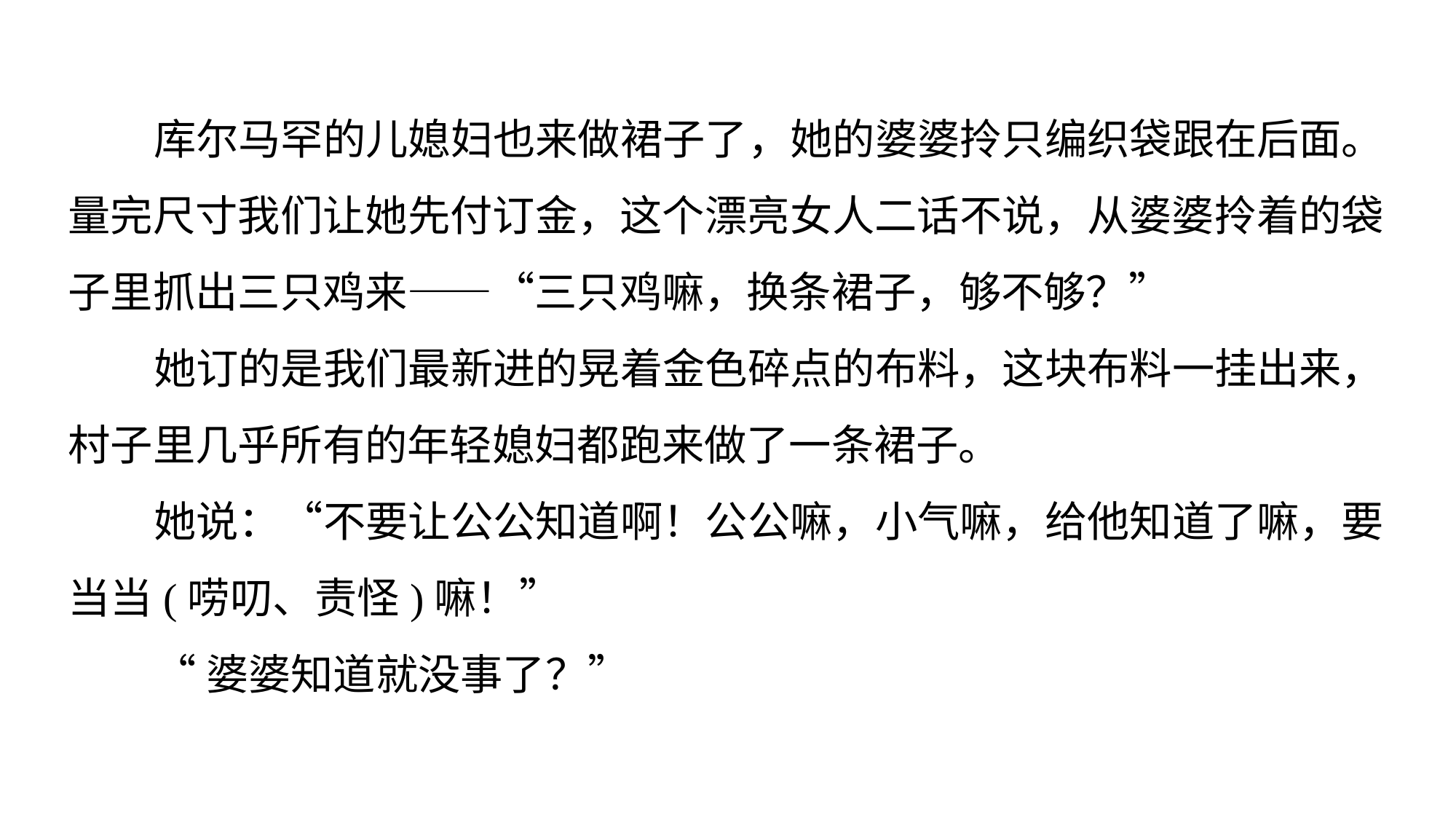

库尔马罕的儿媳妇也来做裙子了，她的婆婆拎只编织袋跟在后面。量完尺寸我们让她先付订金，这个漂亮女人二话不说，从婆婆拎着的袋子里抓出三只鸡来——“三只鸡嘛，换条裙子，够不够？”
她订的是我们最新进的晃着金色碎点的布料，这块布料一挂出来，村子里几乎所有的年轻媳妇都跑来做了一条裙子。
她说：“不要让公公知道啊！公公嘛，小气嘛，给他知道了嘛，要当当(唠叨、责怪)嘛！”
“婆婆知道就没事了？”